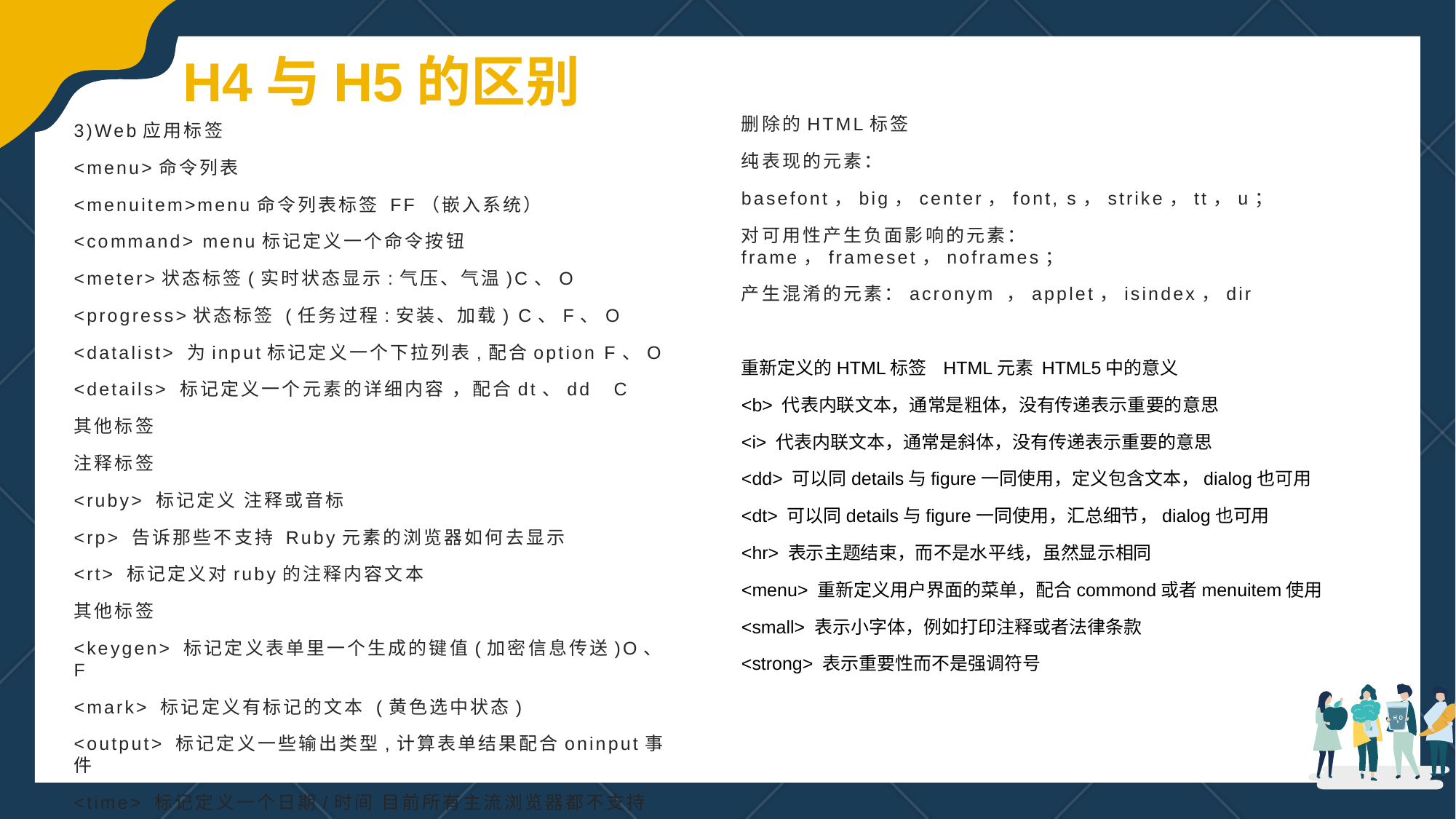

H4与H5的区别
删除的HTML标签
纯表现的元素：
basefont，big，center，font, s，strike，tt，u；
对可用性产生负面影响的元素：frame，frameset，noframes；
产生混淆的元素：acronym ，applet，isindex，dir

重新定义的HTML标签   HTML元素 HTML5中的意义
<b> 代表内联文本，通常是粗体，没有传递表示重要的意思
<i> 代表内联文本，通常是斜体，没有传递表示重要的意思
<dd> 可以同details与figure一同使用，定义包含文本，dialog也可用
<dt> 可以同details与figure一同使用，汇总细节，dialog也可用
<hr> 表示主题结束，而不是水平线，虽然显示相同
<menu> 重新定义用户界面的菜单，配合commond或者menuitem使用
<small> 表示小字体，例如打印注释或者法律条款
<strong> 表示重要性而不是强调符号

3)Web应用标签
<menu>命令列表
<menuitem>menu命令列表标签 FF（嵌入系统）
<command> menu标记定义一个命令按钮
<meter>状态标签(实时状态显示:气压、气温)C、O
<progress>状态标签 (任务过程:安装、加载) C、F、O
<datalist> 为input标记定义一个下拉列表,配合option F、O
<details> 标记定义一个元素的详细内容 ，配合dt、dd   C
其他标签
注释标签
<ruby> 标记定义 注释或音标
<rp> 告诉那些不支持 Ruby元素的浏览器如何去显示
<rt> 标记定义对ruby的注释内容文本
其他标签
<keygen> 标记定义表单里一个生成的键值(加密信息传送)O、F
<mark> 标记定义有标记的文本 (黄色选中状态)
<output> 标记定义一些输出类型,计算表单结果配合oninput事件
<time> 标记定义一个日期/时间 目前所有主流浏览器都不支持